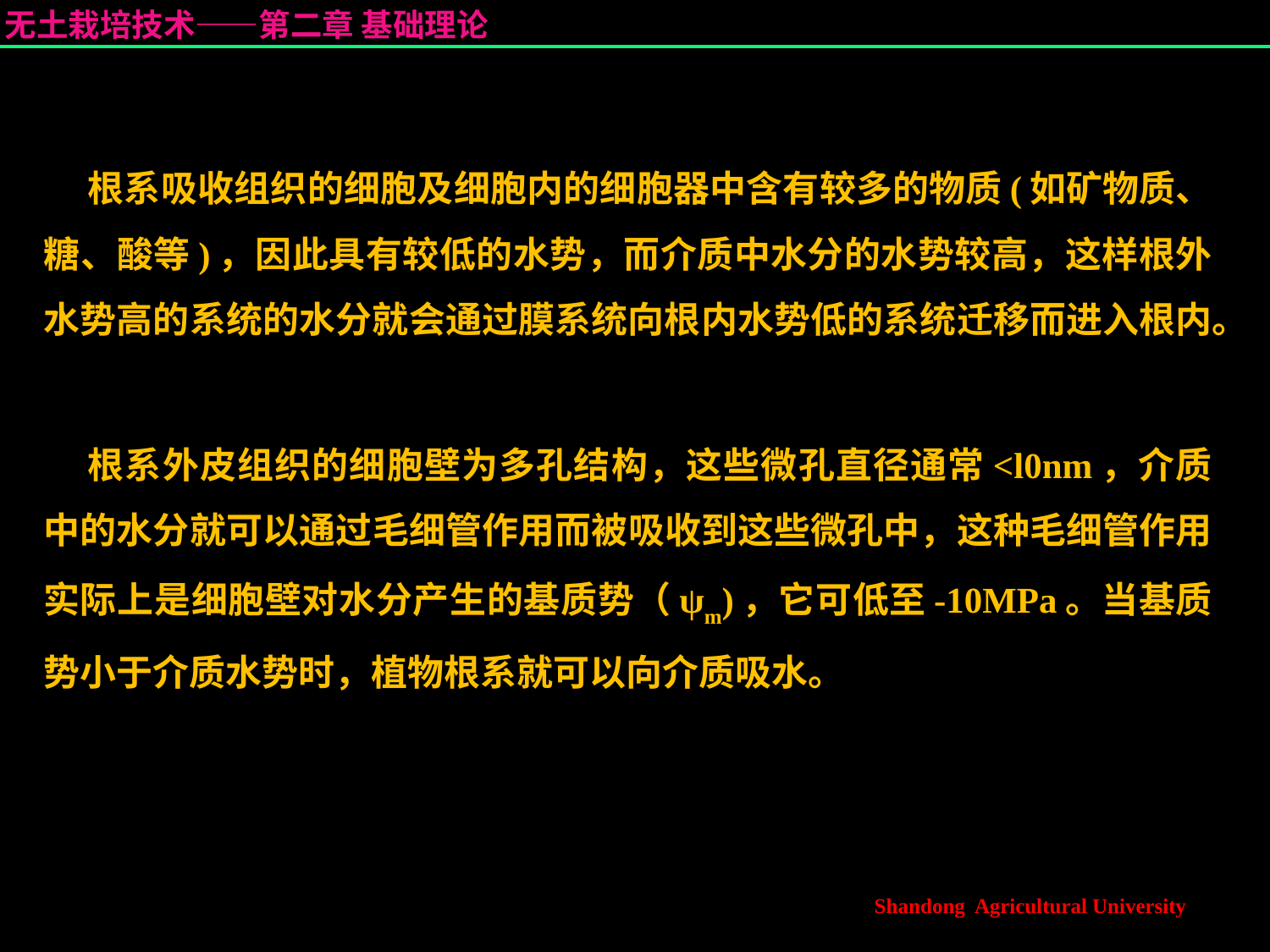

根系吸收组织的细胞及细胞内的细胞器中含有较多的物质(如矿物质、糖、酸等)，因此具有较低的水势，而介质中水分的水势较高，这样根外水势高的系统的水分就会通过膜系统向根内水势低的系统迁移而进入根内。

根系外皮组织的细胞壁为多孔结构，这些微孔直径通常<l0nm，介质中的水分就可以通过毛细管作用而被吸收到这些微孔中，这种毛细管作用实际上是细胞壁对水分产生的基质势（ψm)，它可低至-10MPa。当基质势小于介质水势时，植物根系就可以向介质吸水。